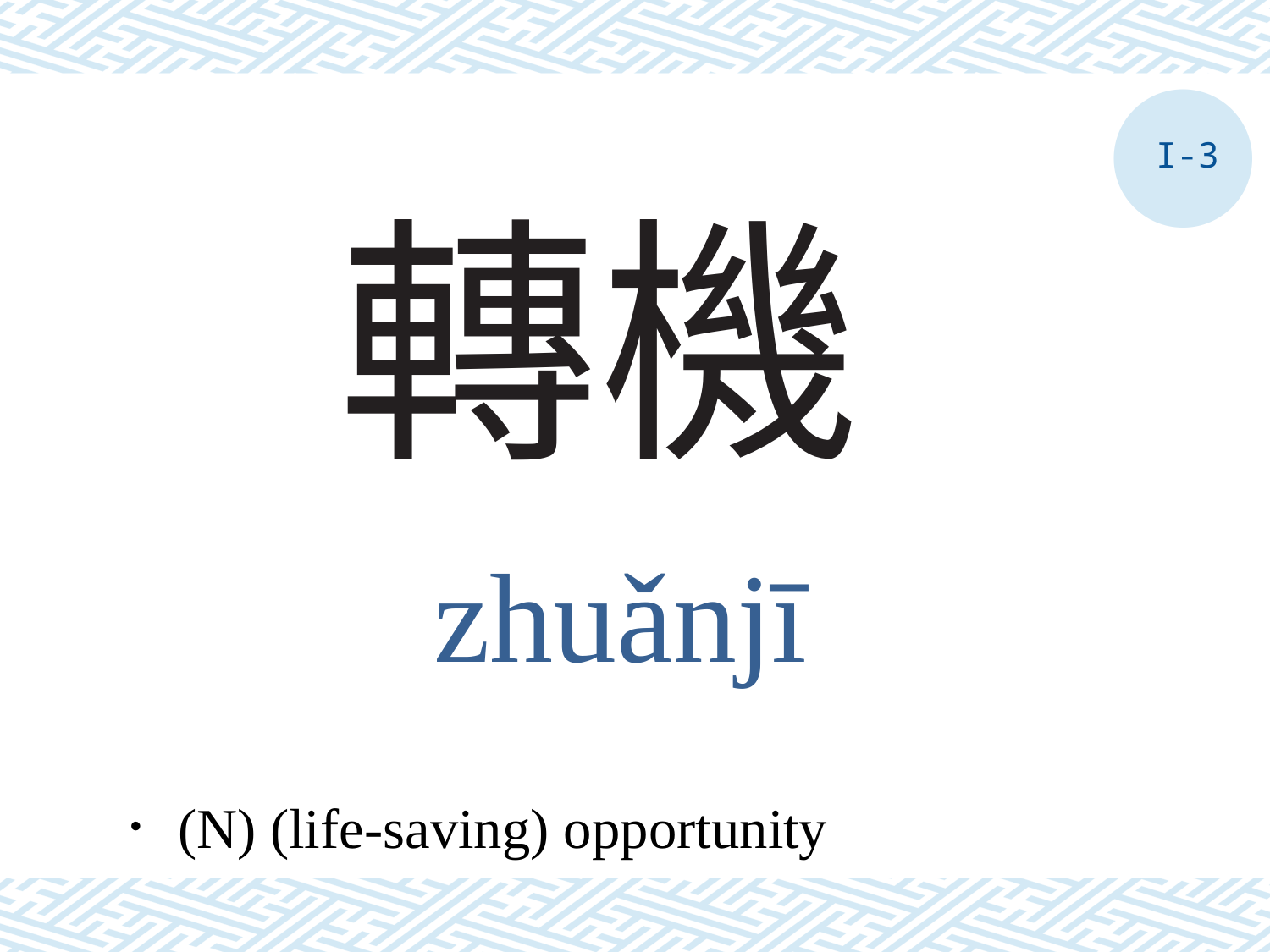

I-3

# 轉機
zhuǎnjī
．(N) (life-saving) opportunity